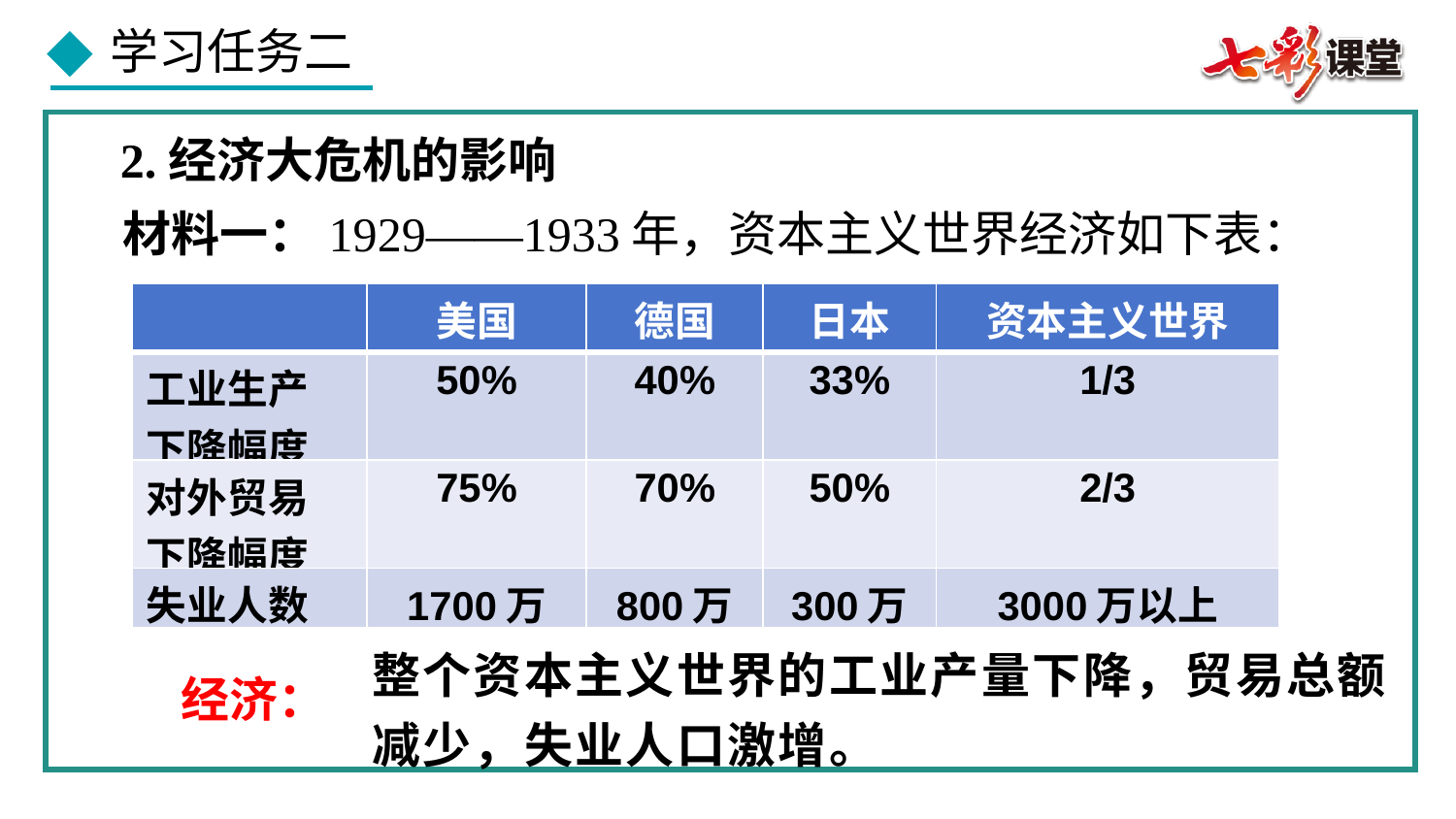

2.经济大危机的影响
材料一：1929——1933年，资本主义世界经济如下表：
|  | 美国 | 德国 | 日本 | 资本主义世界 |
| --- | --- | --- | --- | --- |
| 工业生产 下降幅度 | 50% | 40% | 33% | 1/3 |
| 对外贸易 下降幅度 | 75% | 70% | 50% | 2/3 |
| 失业人数 | 1700万 | 800万 | 300万 | 3000万以上 |
经济：
整个资本主义世界的工业产量下降，贸易总额减少，失业人口激增。